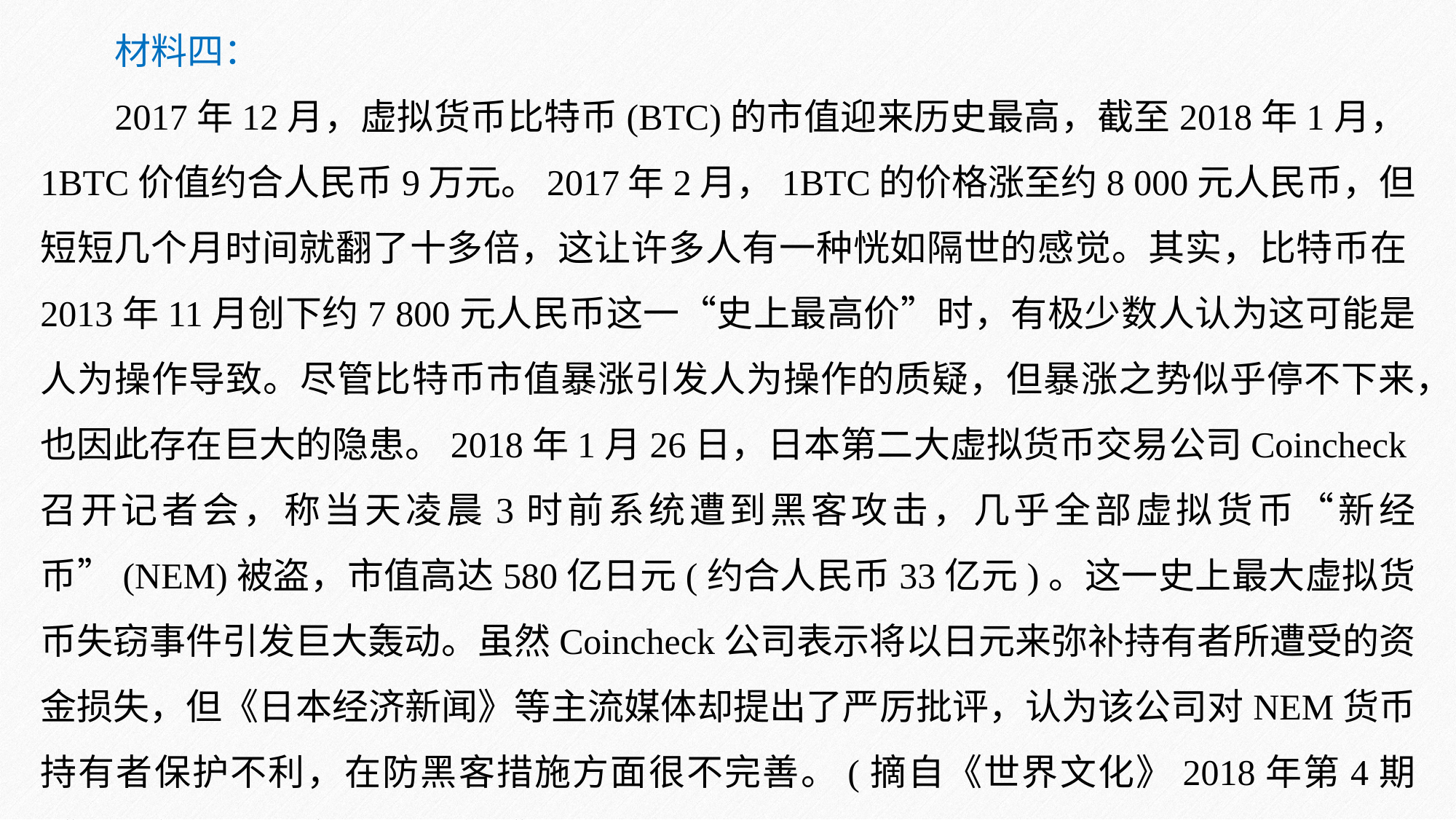

材料四：
2017年12月，虚拟货币比特币(BTC)的市值迎来历史最高，截至2018年1月，1BTC价值约合人民币9万元。2017年2月，1BTC的价格涨至约8 000元人民币，但短短几个月时间就翻了十多倍，这让许多人有一种恍如隔世的感觉。其实，比特币在2013年11月创下约7 800元人民币这一“史上最高价”时，有极少数人认为这可能是人为操作导致。尽管比特币市值暴涨引发人为操作的质疑，但暴涨之势似乎停不下来，也因此存在巨大的隐患。2018年1月26日，日本第二大虚拟货币交易公司Coincheck召开记者会，称当天凌晨3时前系统遭到黑客攻击，几乎全部虚拟货币“新经币”(NEM)被盗，市值高达580亿日元(约合人民币33亿元)。这一史上最大虚拟货币失窃事件引发巨大轰动。虽然Coincheck公司表示将以日元来弥补持有者所遭受的资金损失，但《日本经济新闻》等主流媒体却提出了严厉批评，认为该公司对NEM货币持有者保护不利，在防黑客措施方面很不完善。(摘自《世界文化》2018年第4期《虚拟货币：风险与可能并存》)